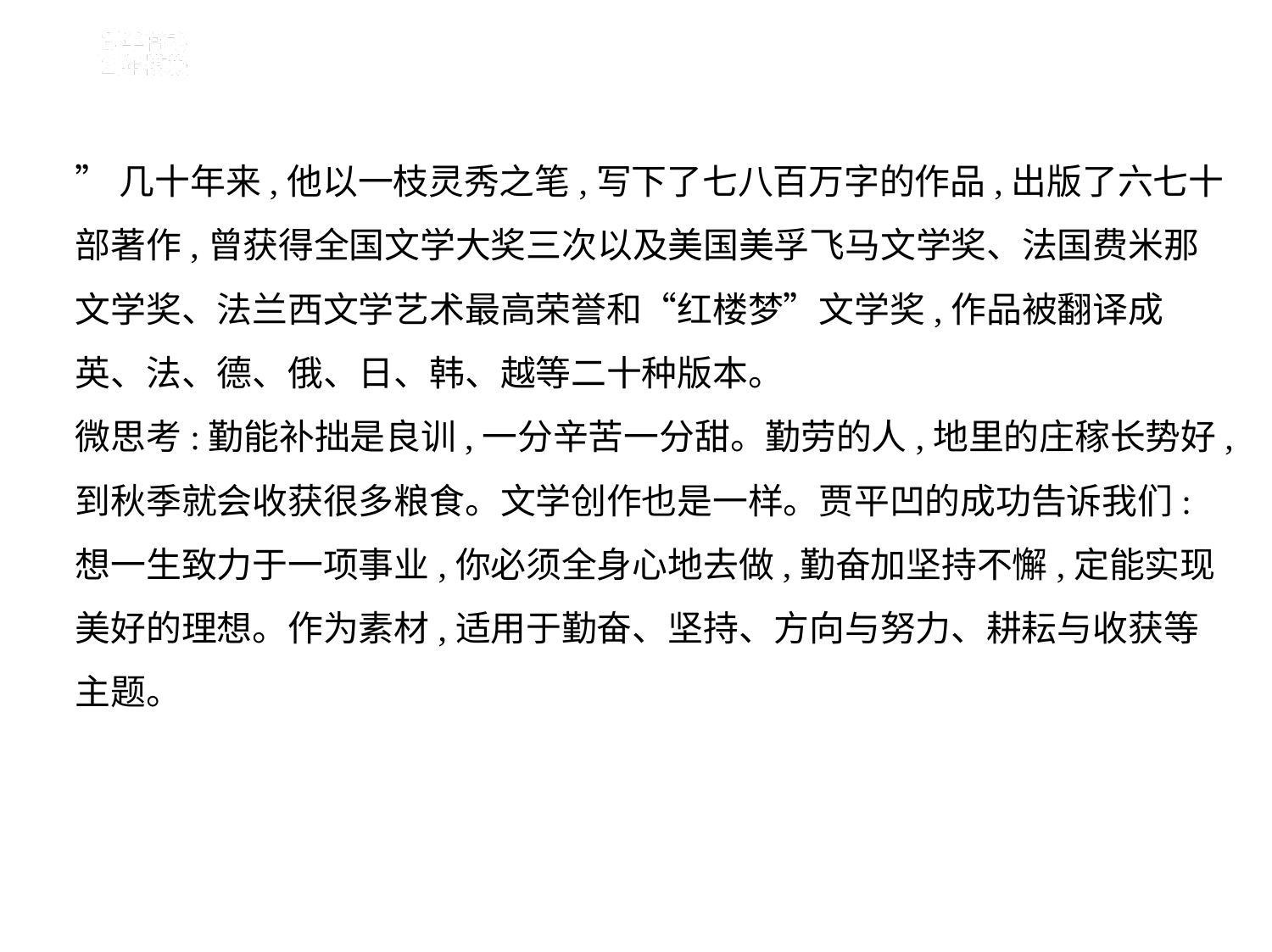

”几十年来,他以一枝灵秀之笔,写下了七八百万字的作品,出版了六七十
部著作,曾获得全国文学大奖三次以及美国美孚飞马文学奖、法国费米那
文学奖、法兰西文学艺术最高荣誉和“红楼梦”文学奖,作品被翻译成
英、法、德、俄、日、韩、越等二十种版本。
微思考:勤能补拙是良训,一分辛苦一分甜。勤劳的人,地里的庄稼长势好,
到秋季就会收获很多粮食。文学创作也是一样。贾平凹的成功告诉我们:
想一生致力于一项事业,你必须全身心地去做,勤奋加坚持不懈,定能实现
美好的理想。作为素材,适用于勤奋、坚持、方向与努力、耕耘与收获等
主题。